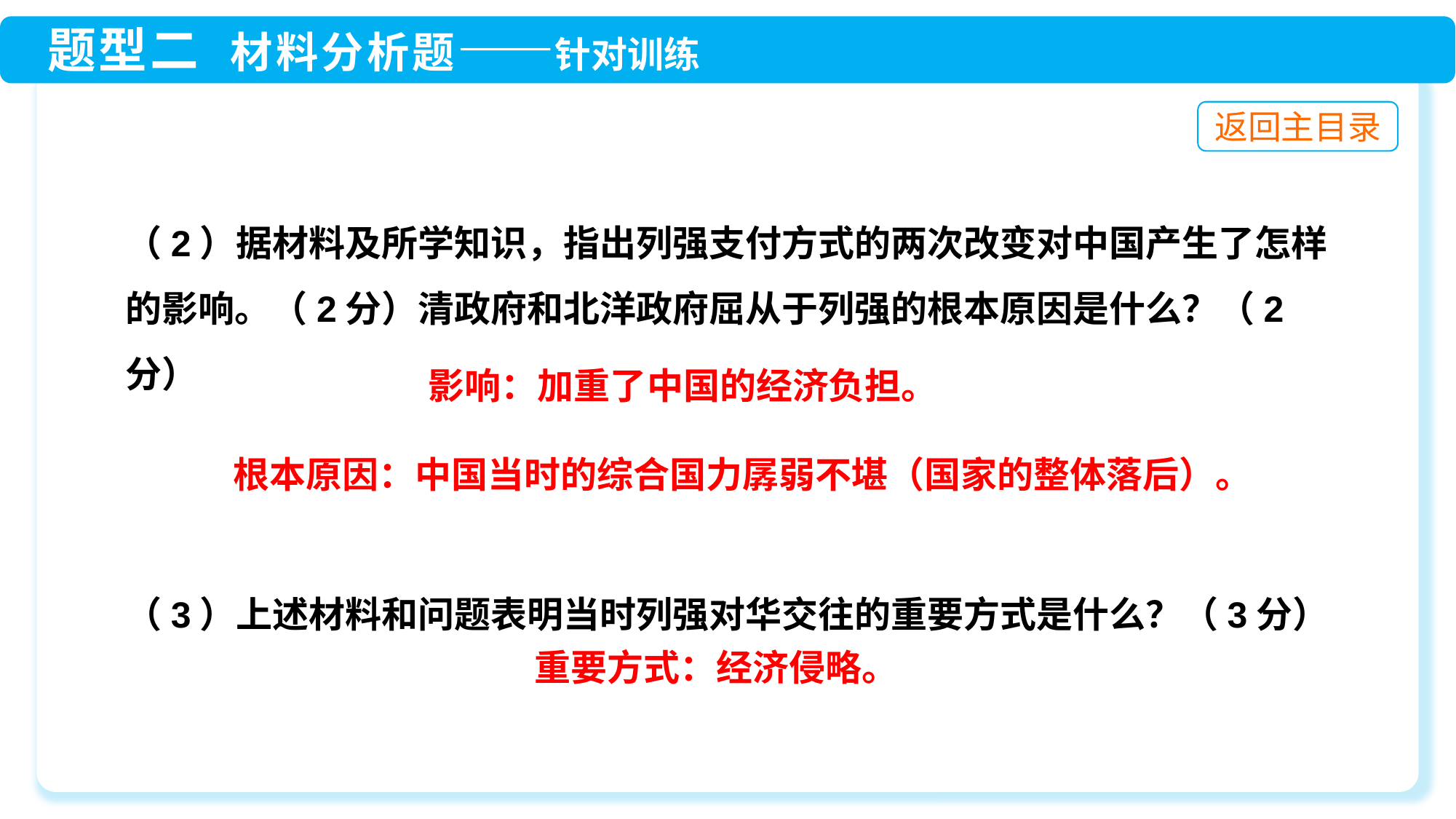

（2）据材料及所学知识，指出列强支付方式的两次改变对中国产生了怎样的影响。（2分）清政府和北洋政府屈从于列强的根本原因是什么？（2分）

（3）上述材料和问题表明当时列强对华交往的重要方式是什么？（3分）
影响：加重了中国的经济负担。
根本原因：中国当时的综合国力孱弱不堪（国家的整体落后）。
重要方式：经济侵略。